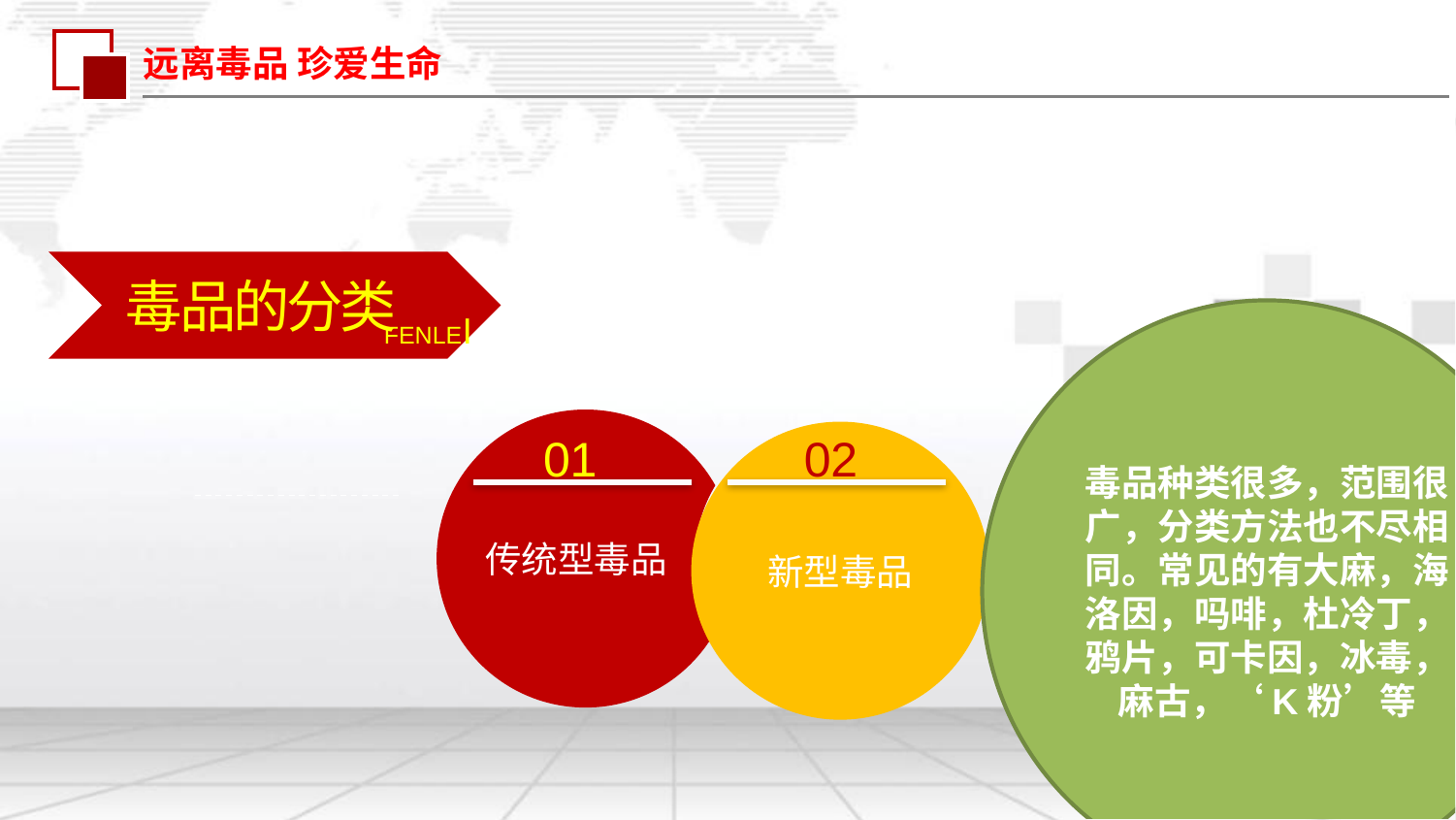

远离毒品 珍爱生命

毒品的分类
FENLEI
毒品种类很多，范围很广，分类方法也不尽相同。常见的有大麻，海洛因，吗啡，杜冷丁，鸦片，可卡因，冰毒，麻古，‘K粉’等

传统型毒品
01
新型毒品
02